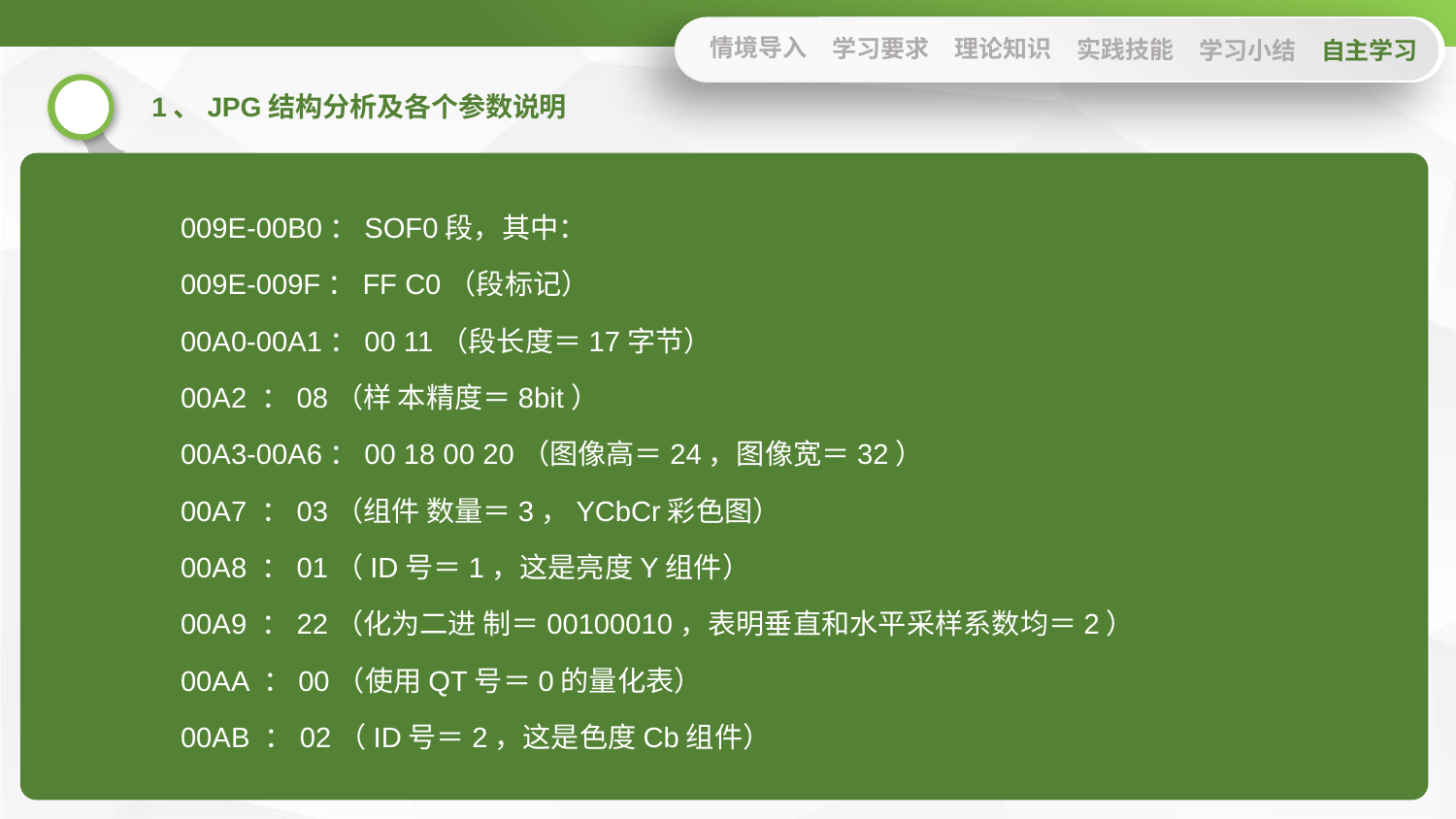

情境导入
学习要求
理论知识
实践技能
学习小结
自主学习
1、JPG结构分析及各个参数说明
009E-00B0：SOF0段，其中：
009E-009F：FF C0（段标记）
00A0-00A1：00 11（段长度＝17字节）
00A2 ：08（样 本精度＝8bit）
00A3-00A6：00 18 00 20（图像高＝24，图像宽＝32）
00A7 ：03（组件 数量＝3，YCbCr彩色图）
00A8 ：01（ID号＝1，这是亮度Y组件）
00A9 ：22（化为二进 制＝00100010，表明垂直和水平采样系数均＝2）
00AA ：00（使用QT号＝0的量化表）
00AB ：02（ID号＝2，这是色度Cb组件）